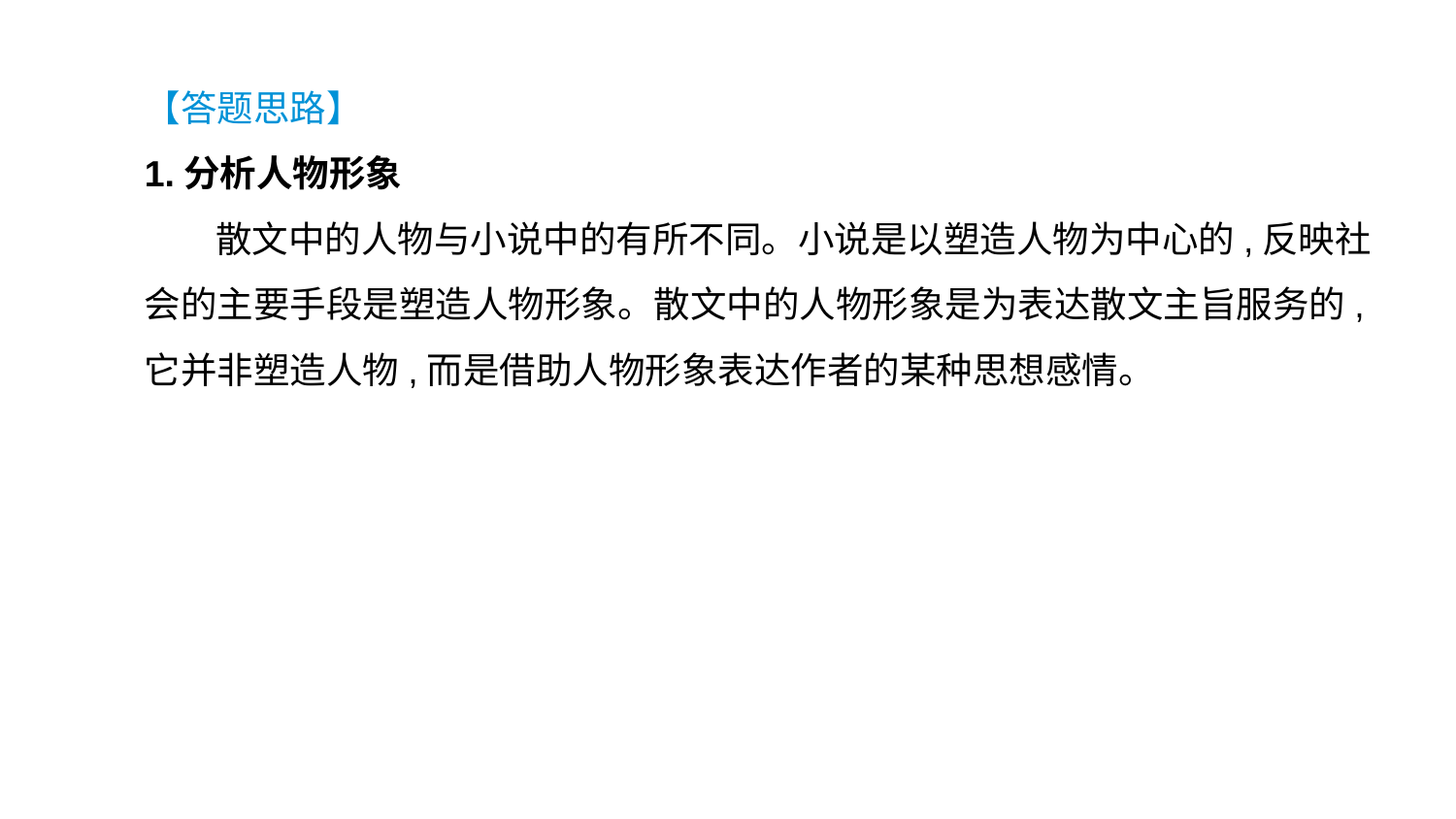

【答题思路】
1.分析人物形象
散文中的人物与小说中的有所不同。小说是以塑造人物为中心的,反映社会的主要手段是塑造人物形象。散文中的人物形象是为表达散文主旨服务的,它并非塑造人物,而是借助人物形象表达作者的某种思想感情。